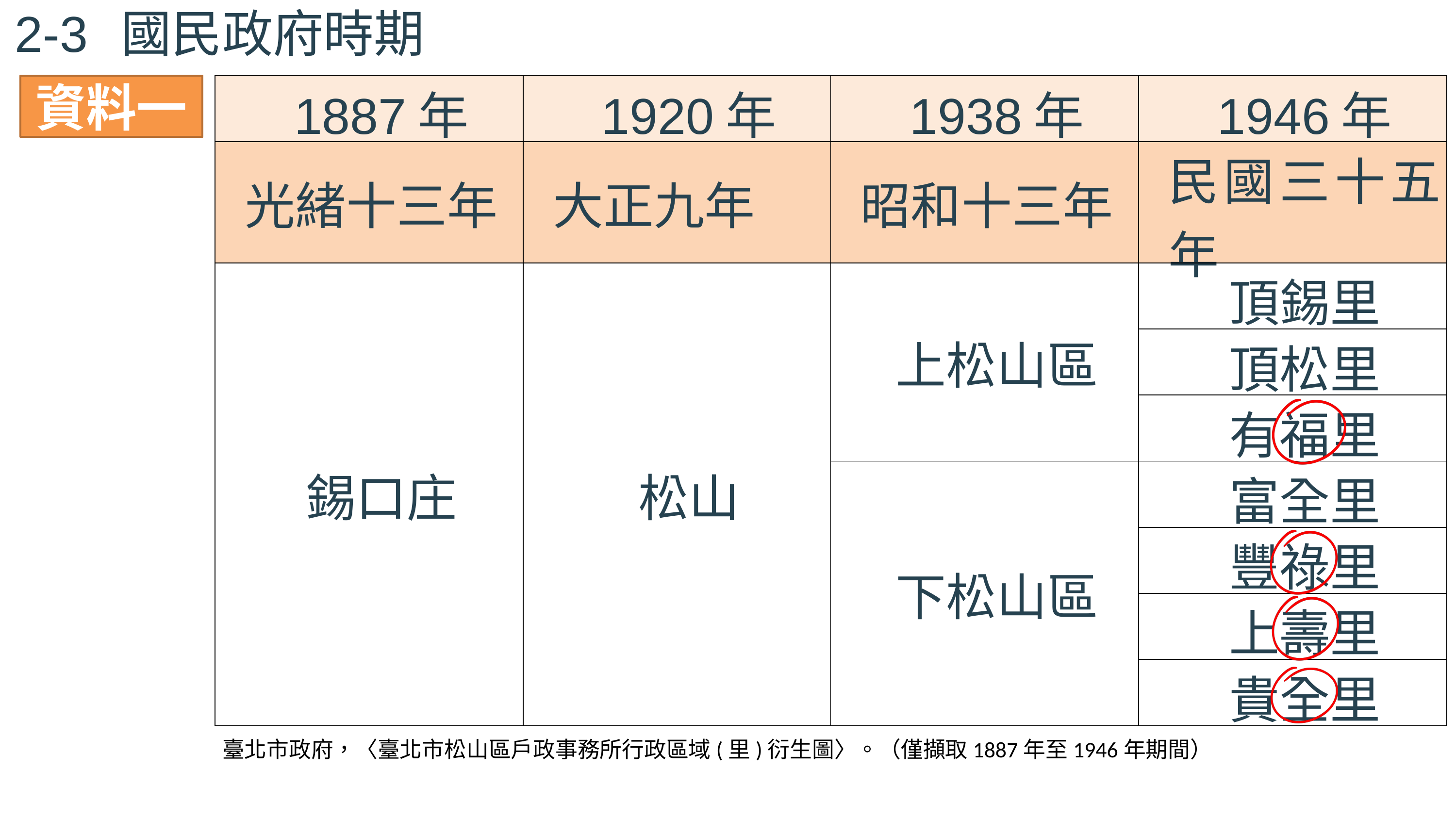

2-3
國民政府時期
資料一
| 1887年 | 1920年 | 1938年 | 1946年 |
| --- | --- | --- | --- |
| 光緒十三年 | 大正九年 | 昭和十三年 | 民國三十五年 |
| 錫口庄 | 松山 | 上松山區 | 頂錫里 |
|  |  |  | 頂松里 |
|  |  |  | 有福里 |
|  |  | 下松山區 | 富全里 |
|  |  |  | 豐祿里 |
|  |  |  | 上壽里 |
|  |  |  | 貴全里 |

臺北市政府，〈臺北市松山區戶政事務所行政區域(里)衍生圖〉。（僅擷取1887年至1946年期間）